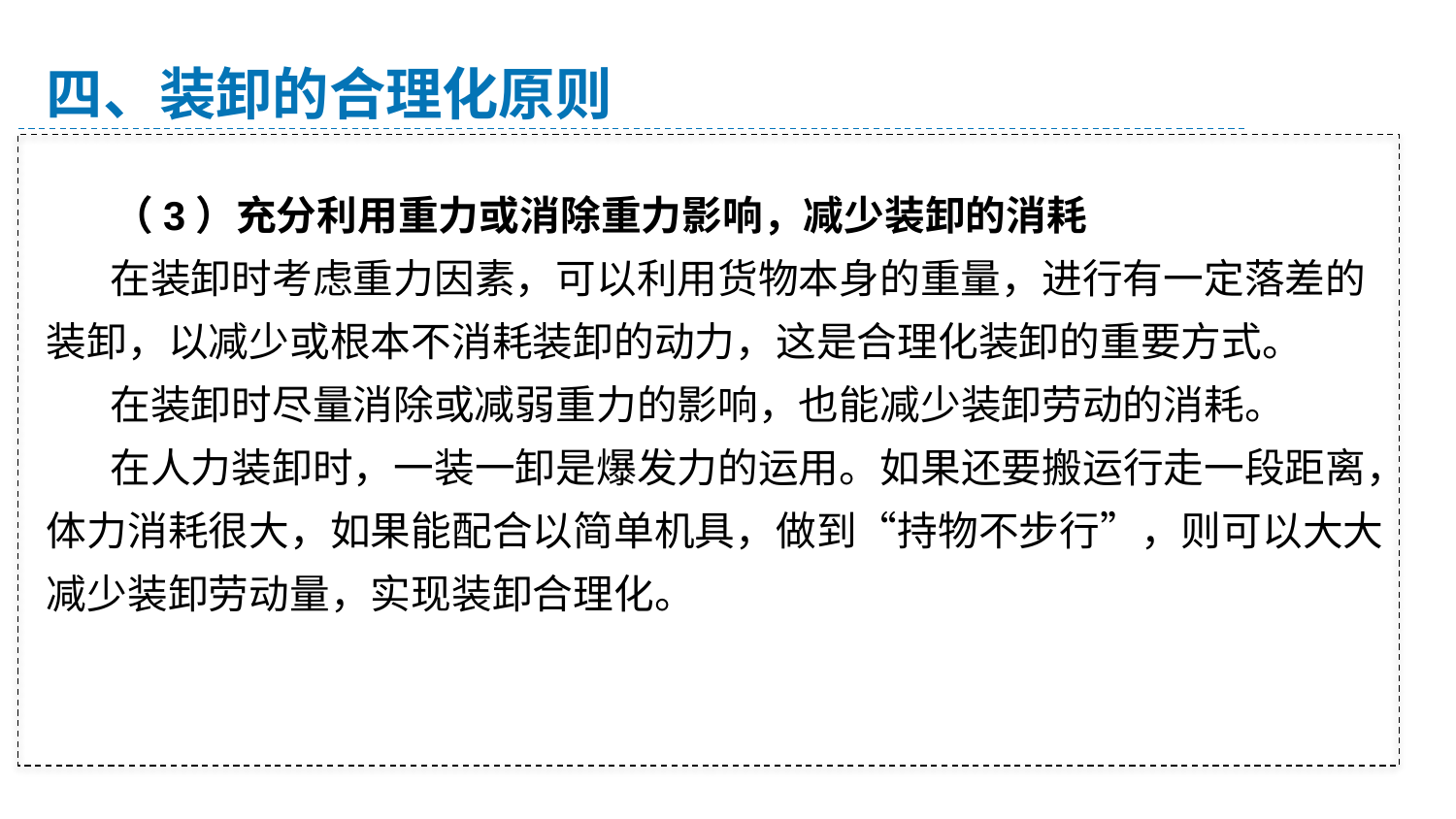

四、装卸的合理化原则

       （3）充分利用重力或消除重力影响，减少装卸的消耗
      在装卸时考虑重力因素，可以利用货物本身的重量，进行有一定落差的装卸，以减少或根本不消耗装卸的动力，这是合理化装卸的重要方式。
      在装卸时尽量消除或减弱重力的影响，也能减少装卸劳动的消耗。
      在人力装卸时，一装一卸是爆发力的运用。如果还要搬运行走一段距离，体力消耗很大，如果能配合以简单机具，做到“持物不步行”，则可以大大减少装卸劳动量，实现装卸合理化。